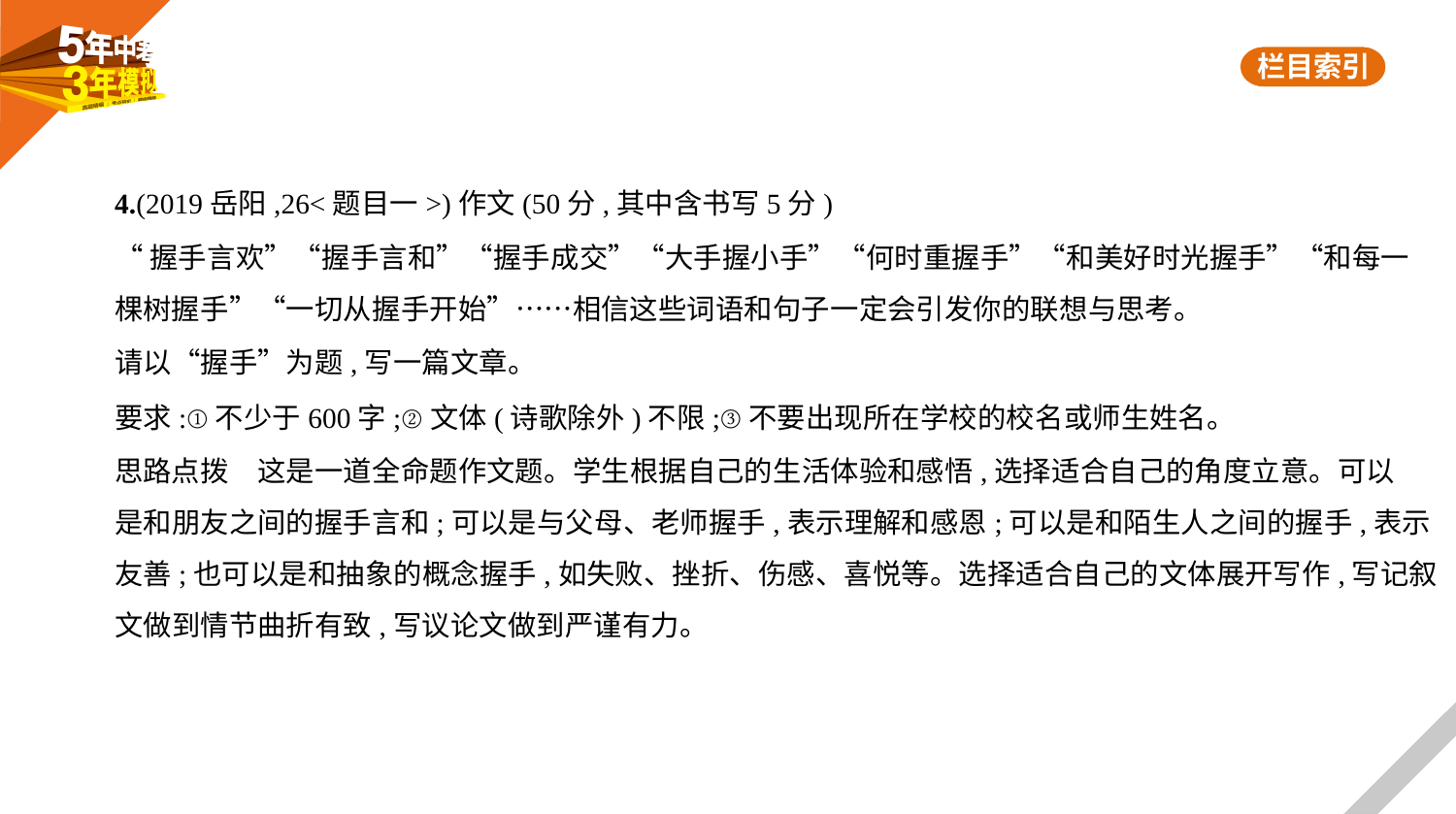

4.(2019岳阳,26<题目一>)作文(50分,其中含书写5分)
“握手言欢”“握手言和”“握手成交”“大手握小手”“何时重握手”“和美好时光握手”“和每一
棵树握手”“一切从握手开始”……相信这些词语和句子一定会引发你的联想与思考。
请以“握手”为题,写一篇文章。
要求:①不少于600字;②文体(诗歌除外)不限;③不要出现所在学校的校名或师生姓名。
思路点拨　这是一道全命题作文题。学生根据自己的生活体验和感悟,选择适合自己的角度立意。可以
是和朋友之间的握手言和;可以是与父母、老师握手,表示理解和感恩;可以是和陌生人之间的握手,表示
友善;也可以是和抽象的概念握手,如失败、挫折、伤感、喜悦等。选择适合自己的文体展开写作,写记叙
文做到情节曲折有致,写议论文做到严谨有力。